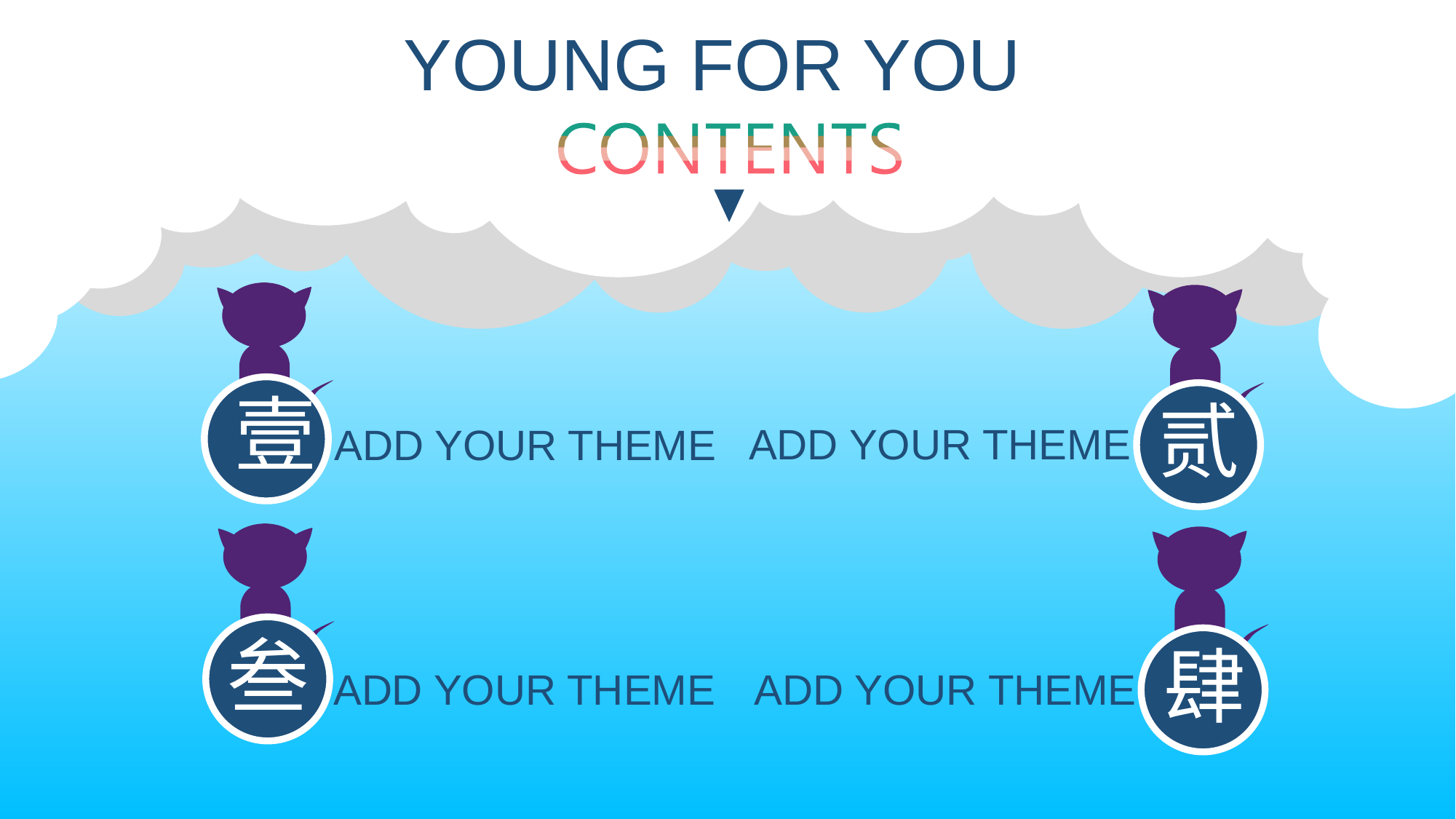

YOUNG FOR YOU

壹

贰
ADD YOUR THEME
ADD YOUR THEME

叁

肆
ADD YOUR THEME
ADD YOUR THEME